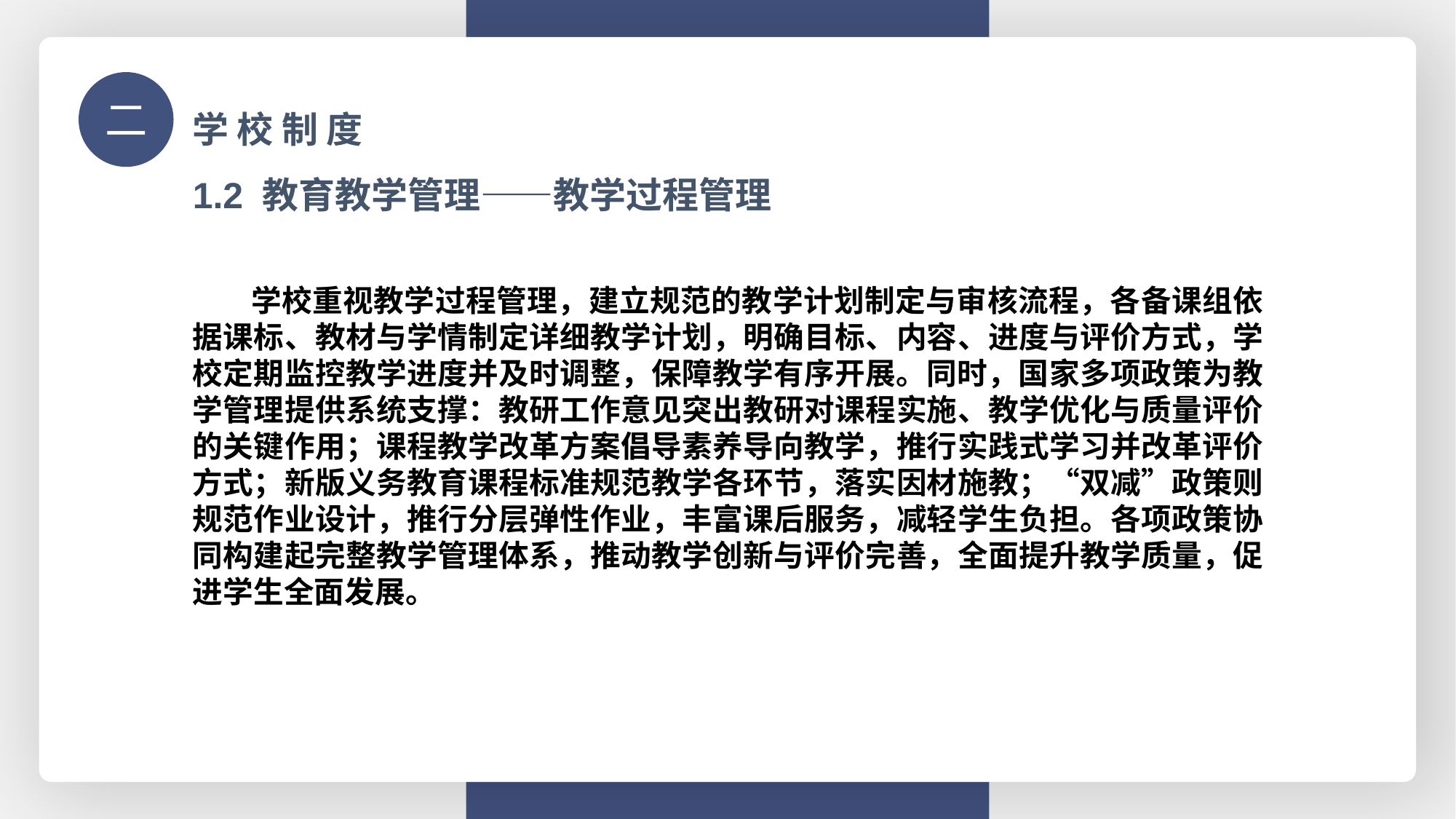

学 校 制 度
二
1.2 教育教学管理——教学过程管理
        学校重视教学过程管理，建立规范的教学计划制定与审核流程，各备课组依据课标、教材与学情制定详细教学计划，明确目标、内容、进度与评价方式，学校定期监控教学进度并及时调整，保障教学有序开展。同时，国家多项政策为教学管理提供系统支撑：教研工作意见突出教研对课程实施、教学优化与质量评价的关键作用；课程教学改革方案倡导素养导向教学，推行实践式学习并改革评价方式；新版义务教育课程标准规范教学各环节，落实因材施教；“双减”政策则规范作业设计，推行分层弹性作业，丰富课后服务，减轻学生负担。各项政策协同构建起完整教学管理体系，推动教学创新与评价完善，全面提升教学质量，促进学生全面发展。